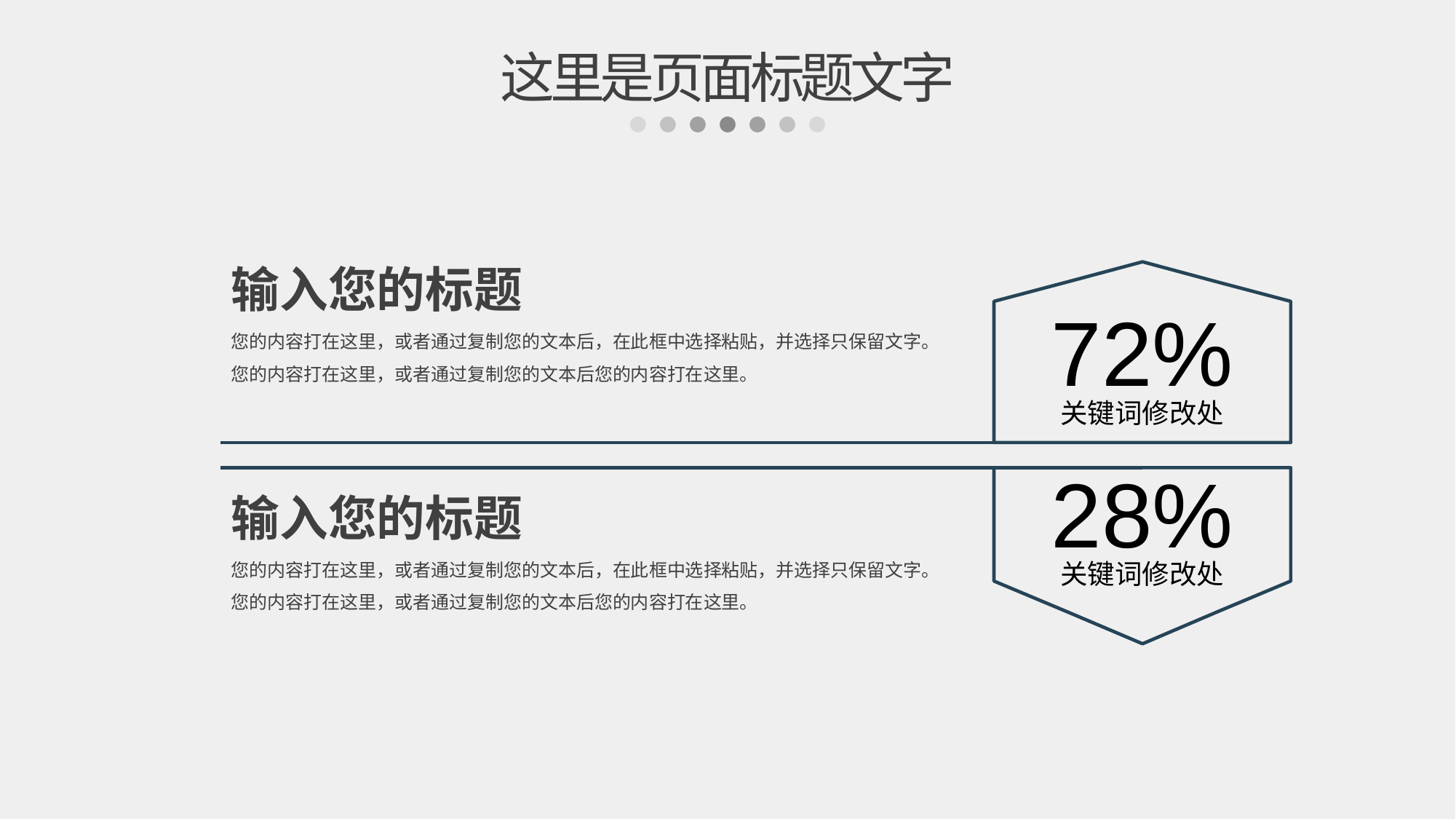

这里是页面标题文字

输入您的标题
72%
您的内容打在这里，或者通过复制您的文本后，在此框中选择粘贴，并选择只保留文字。您的内容打在这里，或者通过复制您的文本后您的内容打在这里。
关键词修改处
28%

输入您的标题
您的内容打在这里，或者通过复制您的文本后，在此框中选择粘贴，并选择只保留文字。您的内容打在这里，或者通过复制您的文本后您的内容打在这里。
关键词修改处